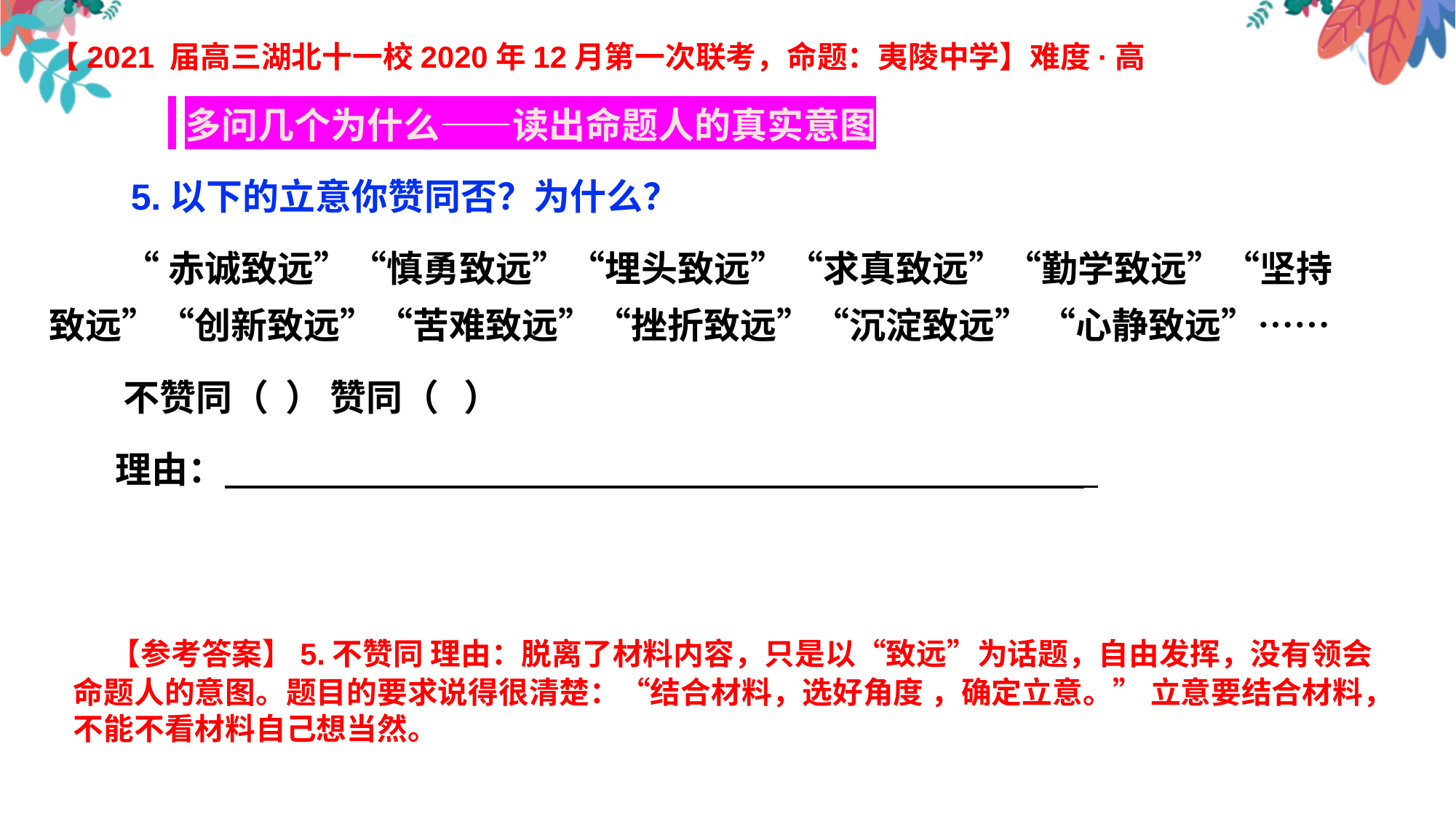

【2021 届高三湖北十一校2020年12月第一次联考，命题：夷陵中学】难度·高
                  多问几个为什么——读出命题人的真实意图
        5.以下的立意你赞同否？为什么？
         “赤诚致远”“慎勇致远”“埋头致远”“求真致远”“勤学致远”“坚持致远”“创新致远”“苦难致远”“挫折致远”“沉淀致远” “心静致远”……
        不赞同（  ） 赞同（   ）
       理由：
   【参考答案】5.不赞同 理由：脱离了材料内容，只是以“致远”为话题，自由发挥，没有领会命题人的意图。题目的要求说得很清楚：“结合材料，选好角度 ，确定立意。” 立意要结合材料，不能不看材料自己想当然。